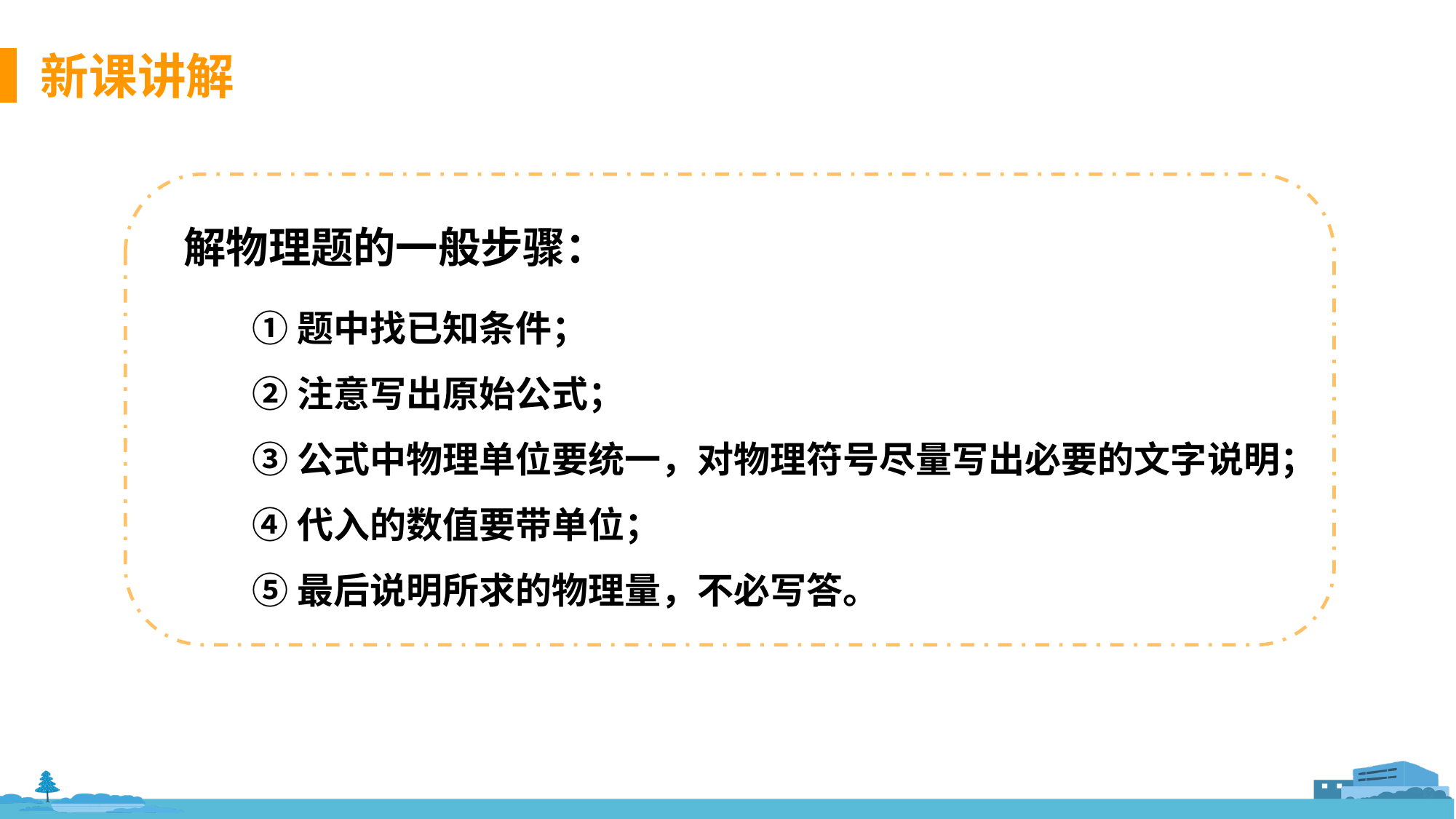

解物理题的一般步骤：
①题中找已知条件；
②注意写出原始公式；
③公式中物理单位要统一，对物理符号尽量写出必要的文字说明；
④代入的数值要带单位；
⑤最后说明所求的物理量，不必写答。